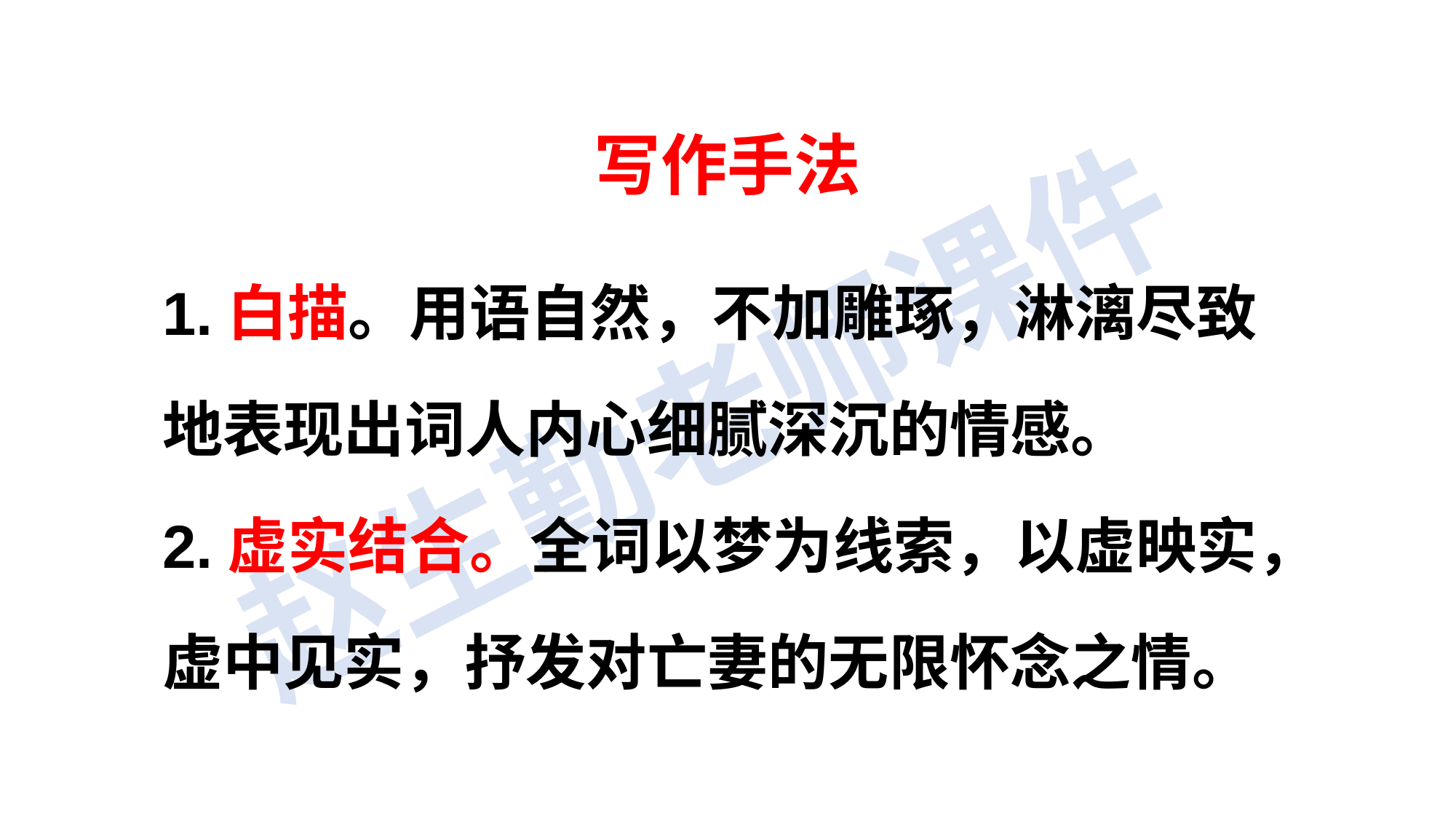

写作手法
1.白描。用语自然，不加雕琢，淋漓尽致地表现出词人内心细腻深沉的情感。
2.虚实结合。全词以梦为线索，以虚映实，虚中见实，抒发对亡妻的无限怀念之情。